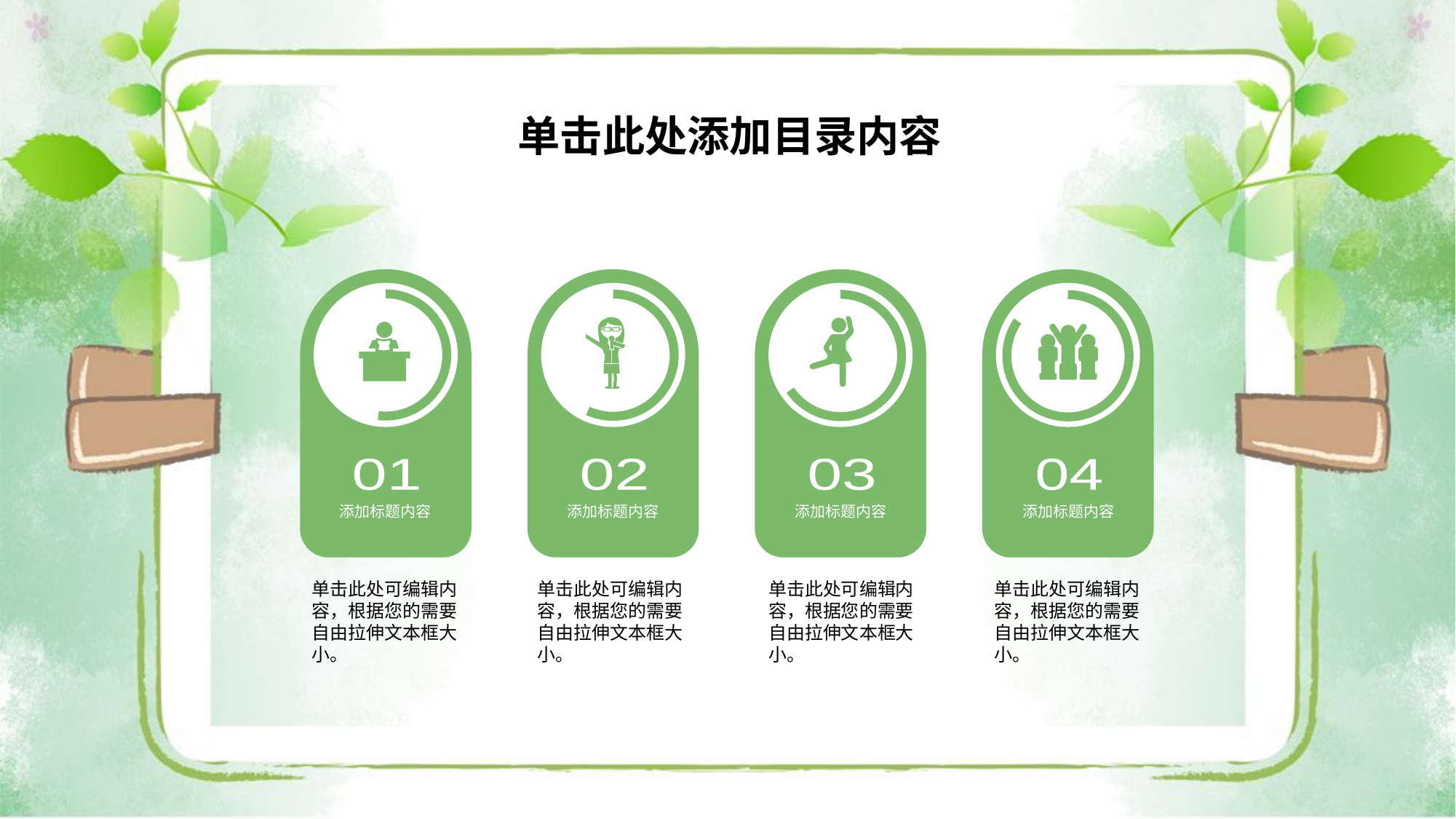

单击此处添加目录内容

01
02
03
04
添加标题内容
添加标题内容
添加标题内容
添加标题内容
单击此处可编辑内容，根据您的需要自由拉伸文本框大小。
单击此处可编辑内容，根据您的需要自由拉伸文本框大小。
单击此处可编辑内容，根据您的需要自由拉伸文本框大小。
单击此处可编辑内容，根据您的需要自由拉伸文本框大小。